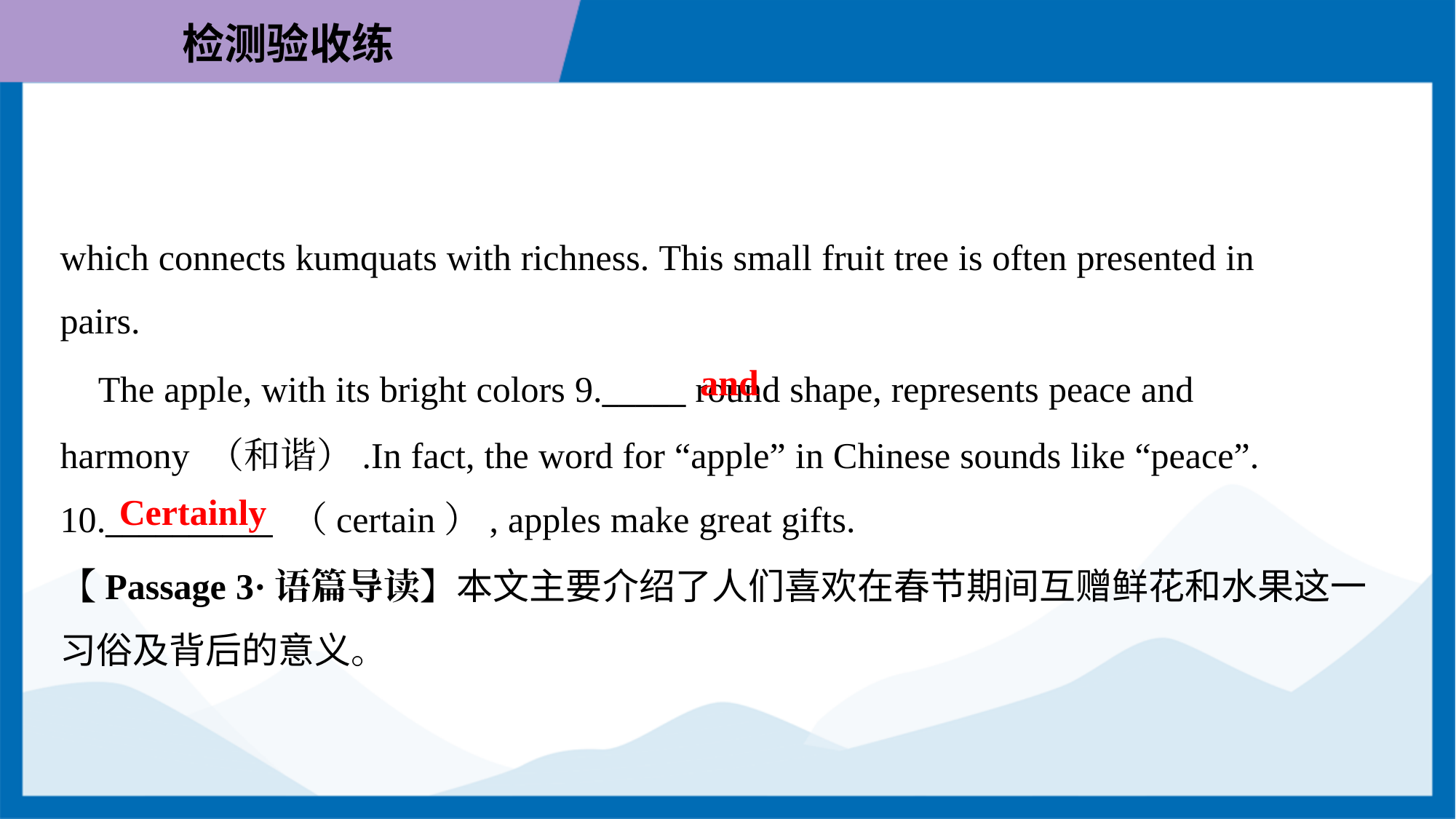

which connects kumquats with richness. This small fruit tree is often presented in
pairs.
and
    The apple, with its bright colors 9._____ round shape, represents peace and
harmony （和谐）.In fact, the word for “apple” in Chinese sounds like “peace”.
10.__________ （certain）, apples make great gifts.
Certainly
【Passage 3·语篇导读】本文主要介绍了人们喜欢在春节期间互赠鲜花和水果这一
习俗及背后的意义。